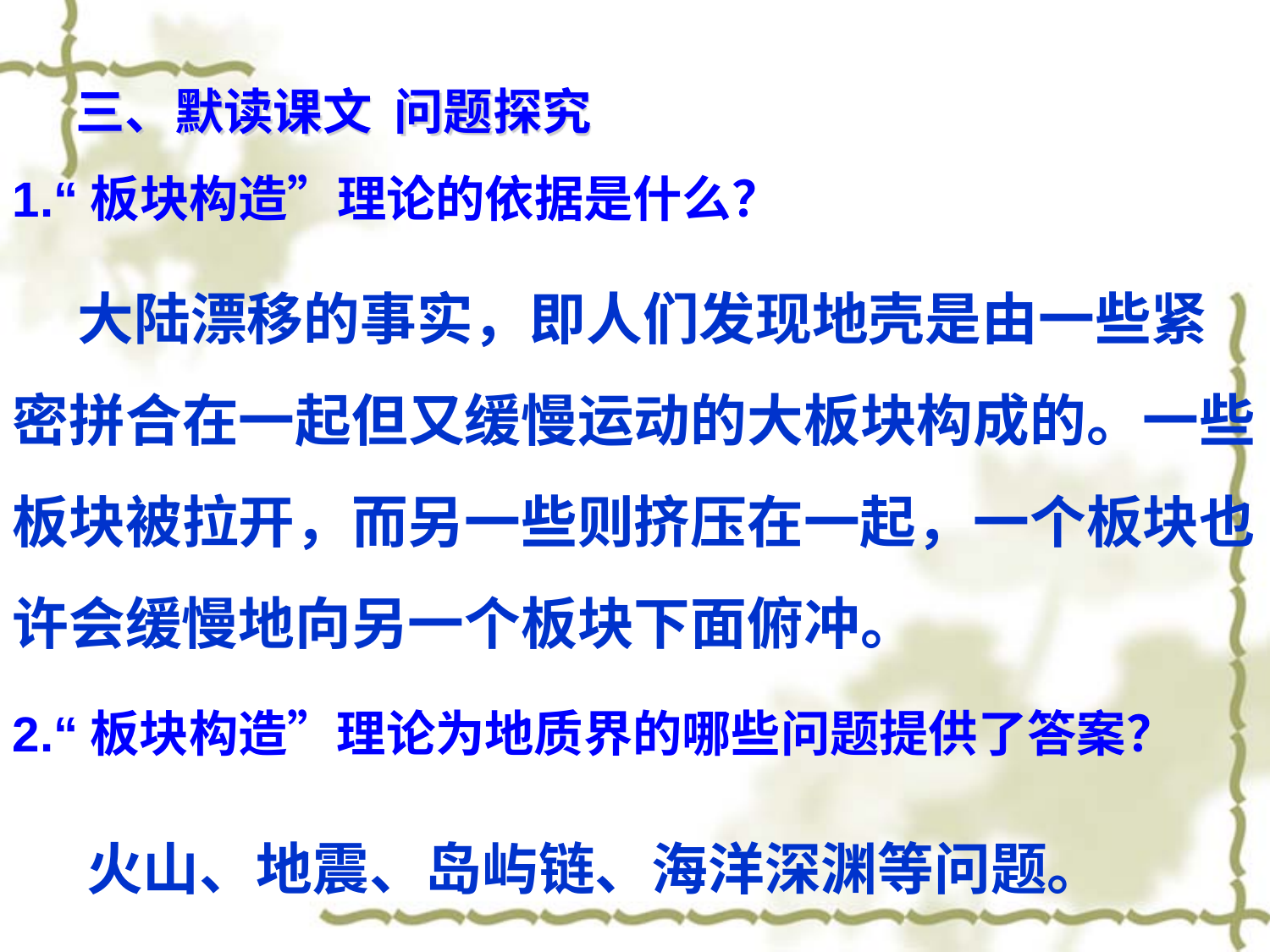

三、默读课文  问题探究
1.“板块构造”理论的依据是什么？
    大陆漂移的事实，即人们发现地壳是由一些紧密拼合在一起但又缓慢运动的大板块构成的。一些板块被拉开，而另一些则挤压在一起，一个板块也许会缓慢地向另一个板块下面俯冲。
2.“板块构造”理论为地质界的哪些问题提供了答案？
火山、地震、岛屿链、海洋深渊等问题。